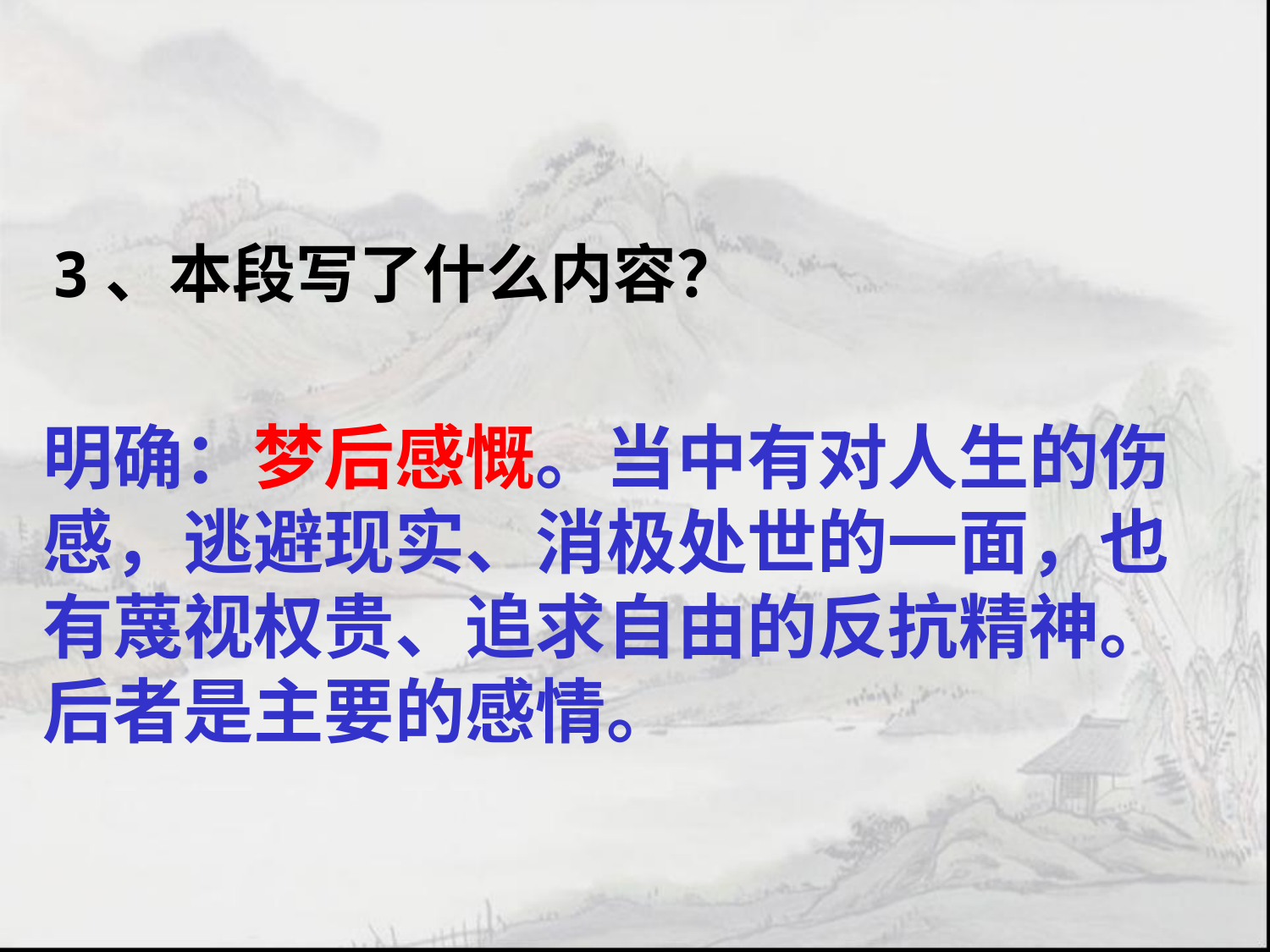

3、本段写了什么内容？
明确：梦后感慨。当中有对人生的伤感，逃避现实、消极处世的一面，也有蔑视权贵、追求自由的反抗精神。后者是主要的感情。